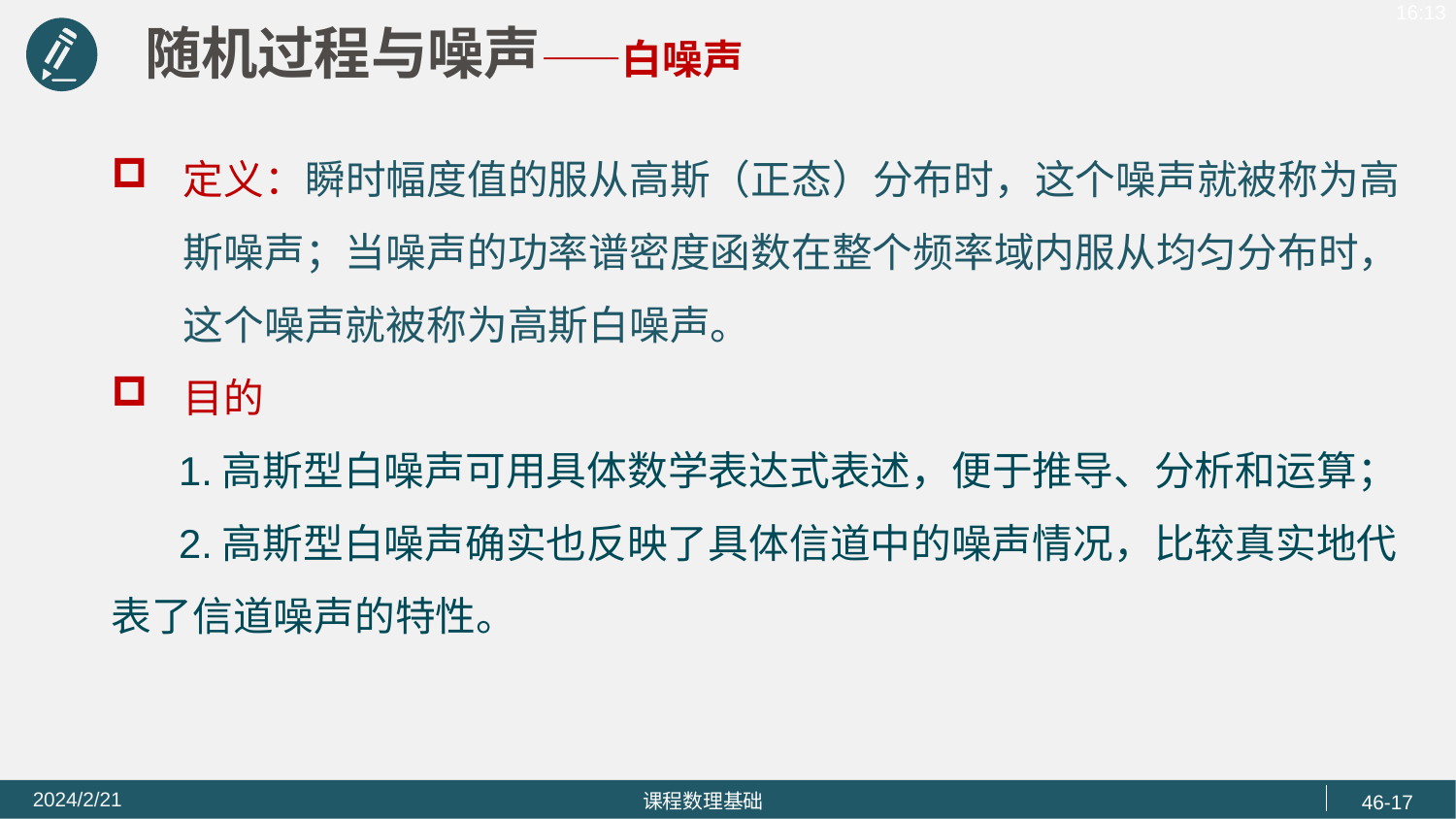

随机过程与噪声——白噪声

定义：瞬时幅度值的服从高斯（正态）分布时，这个噪声就被称为高斯噪声；当噪声的功率谱密度函数在整个频率域内服从均匀分布时，这个噪声就被称为高斯白噪声。
目的
      1.高斯型白噪声可用具体数学表达式表述，便于推导、分析和运算；
      2.高斯型白噪声确实也反映了具体信道中的噪声情况，比较真实地代表了信道噪声的特性。